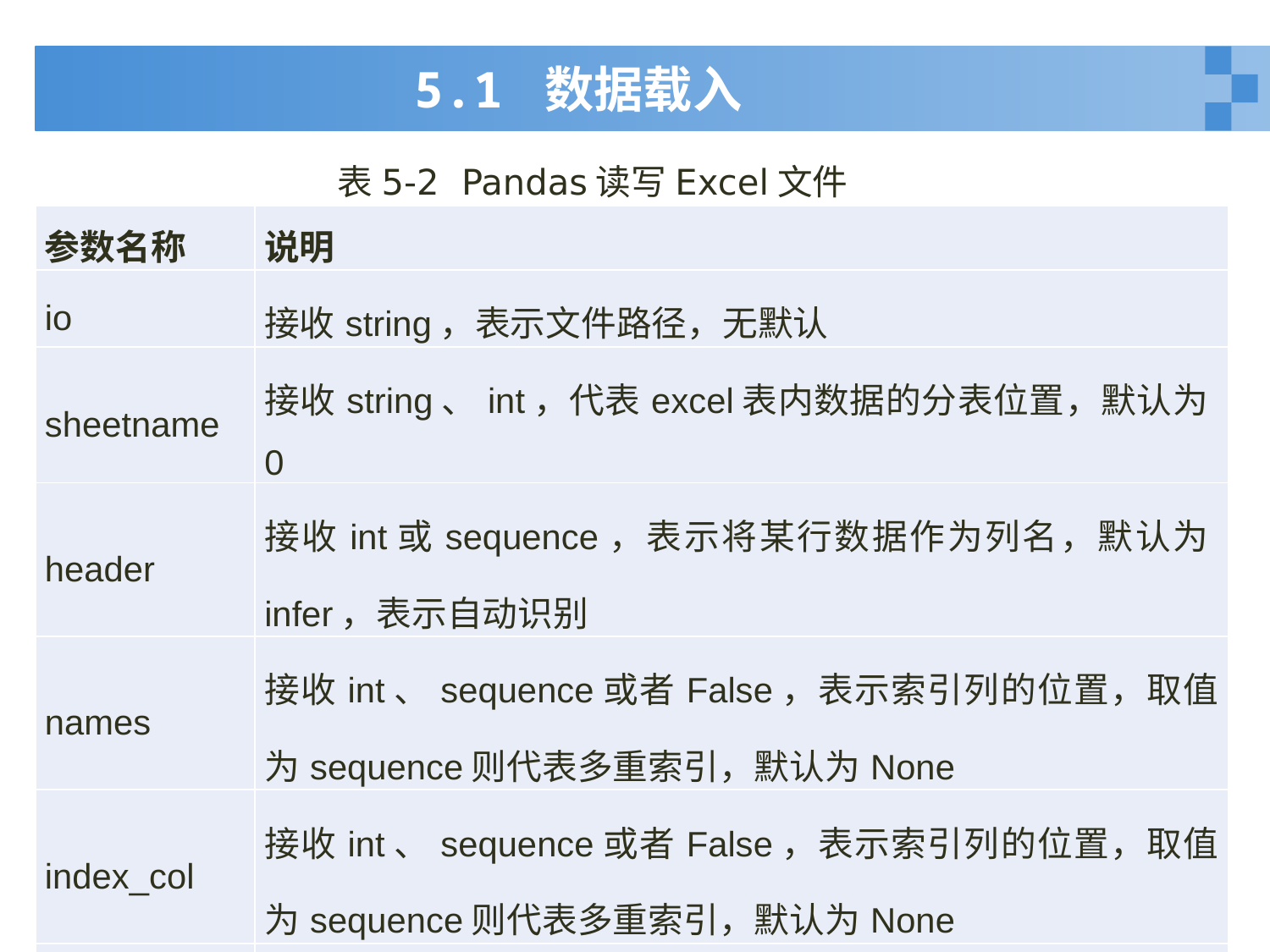

# 5.1 数据载入
表5-2  Pandas读写Excel文件
| 参数名称 | 说明 |
| --- | --- |
| io | 接收string，表示文件路径，无默认 |
| sheetname | 接收string、int，代表excel表内数据的分表位置，默认为0 |
| header | 接收int或sequence，表示将某行数据作为列名，默认为infer，表示自动识别 |
| names | 接收int、sequence或者False，表示索引列的位置，取值为sequence则代表多重索引，默认为None |
| index\_col | 接收int、sequence或者False，表示索引列的位置，取值为sequence则代表多重索引，默认为None |
| dtype | 接收dict，代表写入的数据类型（列名为key，数据格式为values），默认为None |
10
2020年1月10日星期五